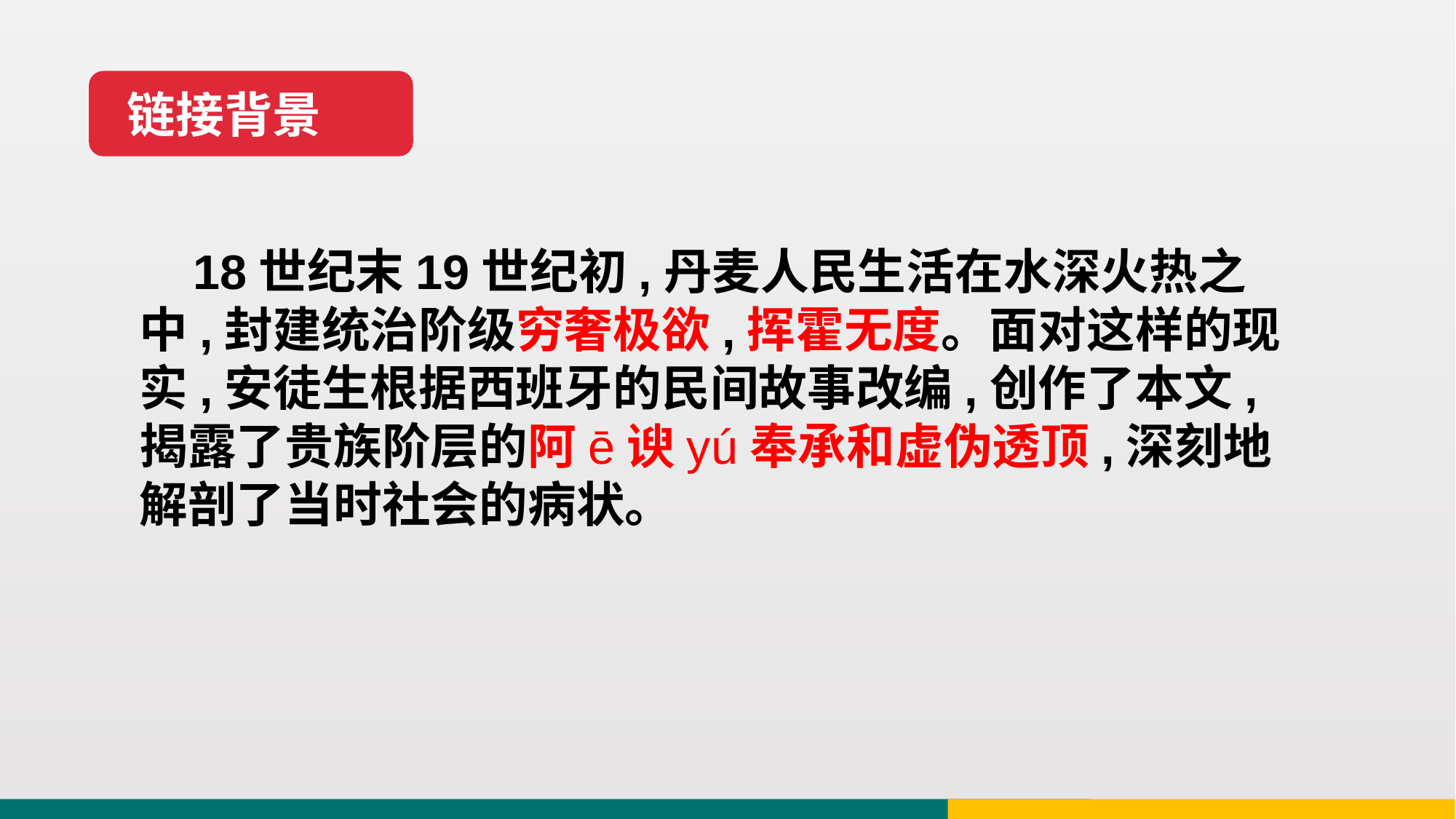

链接背景
    18世纪末19世纪初,丹麦人民生活在水深火热之中,封建统治阶级穷奢极欲,挥霍无度。面对这样的现实,安徒生根据西班牙的民间故事改编,创作了本文,揭露了贵族阶层的阿ē谀yú奉承和虚伪透顶,深刻地解剖了当时社会的病状。